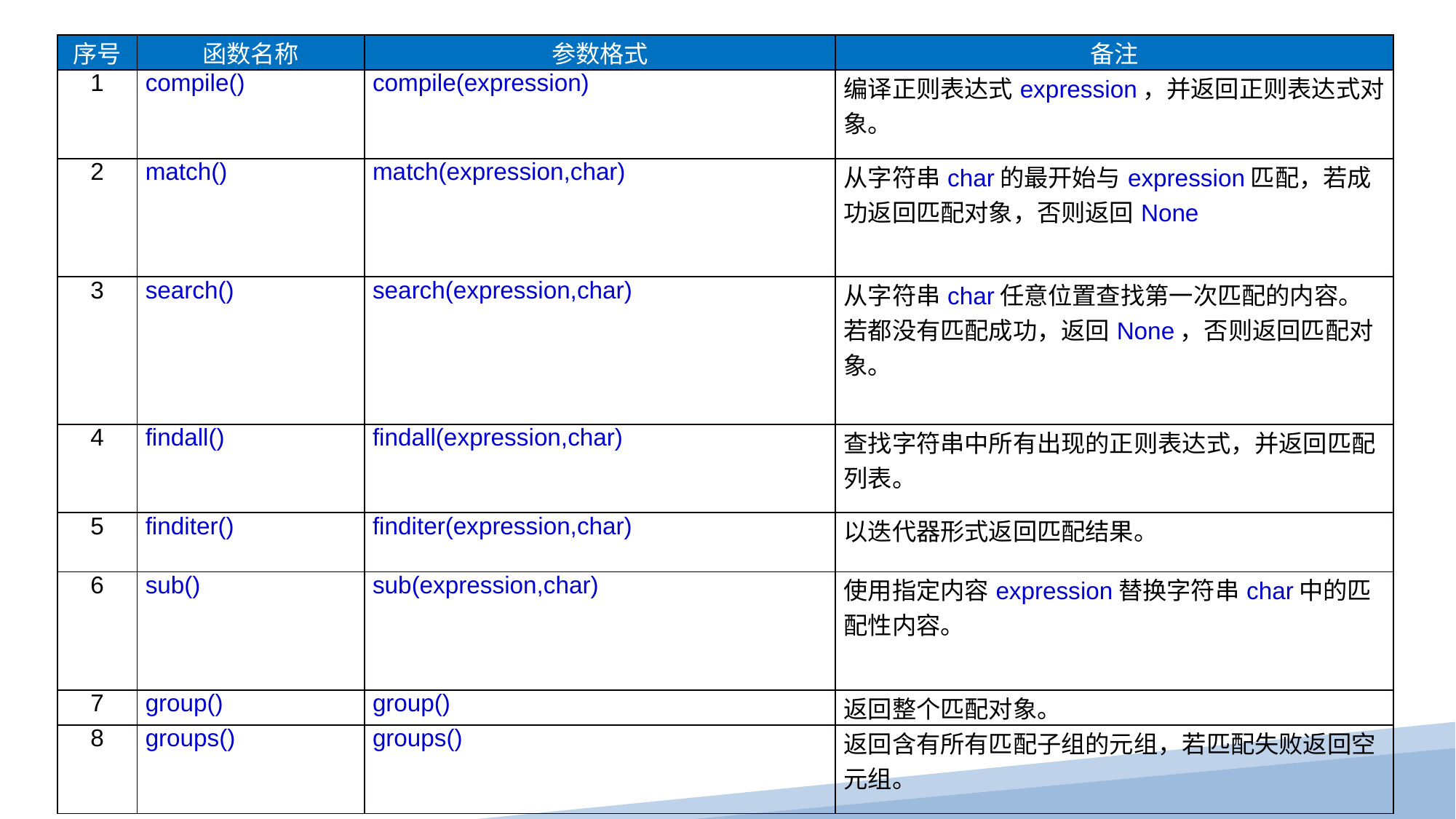

| 序号 | 函数名称 | 参数格式 | 备注 |
| --- | --- | --- | --- |
| 1 | compile() | compile(expression) | 编译正则表达式expression，并返回正则表达式对象。 |
| 2 | match() | match(expression,char) | 从字符串char的最开始与expression匹配，若成功返回匹配对象，否则返回None |
| 3 | search() | search(expression,char) | 从字符串char任意位置查找第一次匹配的内容。若都没有匹配成功，返回None，否则返回匹配对象。 |
| 4 | findall() | findall(expression,char) | 查找字符串中所有出现的正则表达式，并返回匹配列表。 |
| 5 | finditer() | finditer(expression,char) | 以迭代器形式返回匹配结果。 |
| 6 | sub() | sub(expression,char) | 使用指定内容expression替换字符串char中的匹配性内容。 |
| 7 | group() | group() | 返回整个匹配对象。 |
| 8 | groups() | groups() | 返回含有所有匹配子组的元组，若匹配失败返回空元组。 |

3